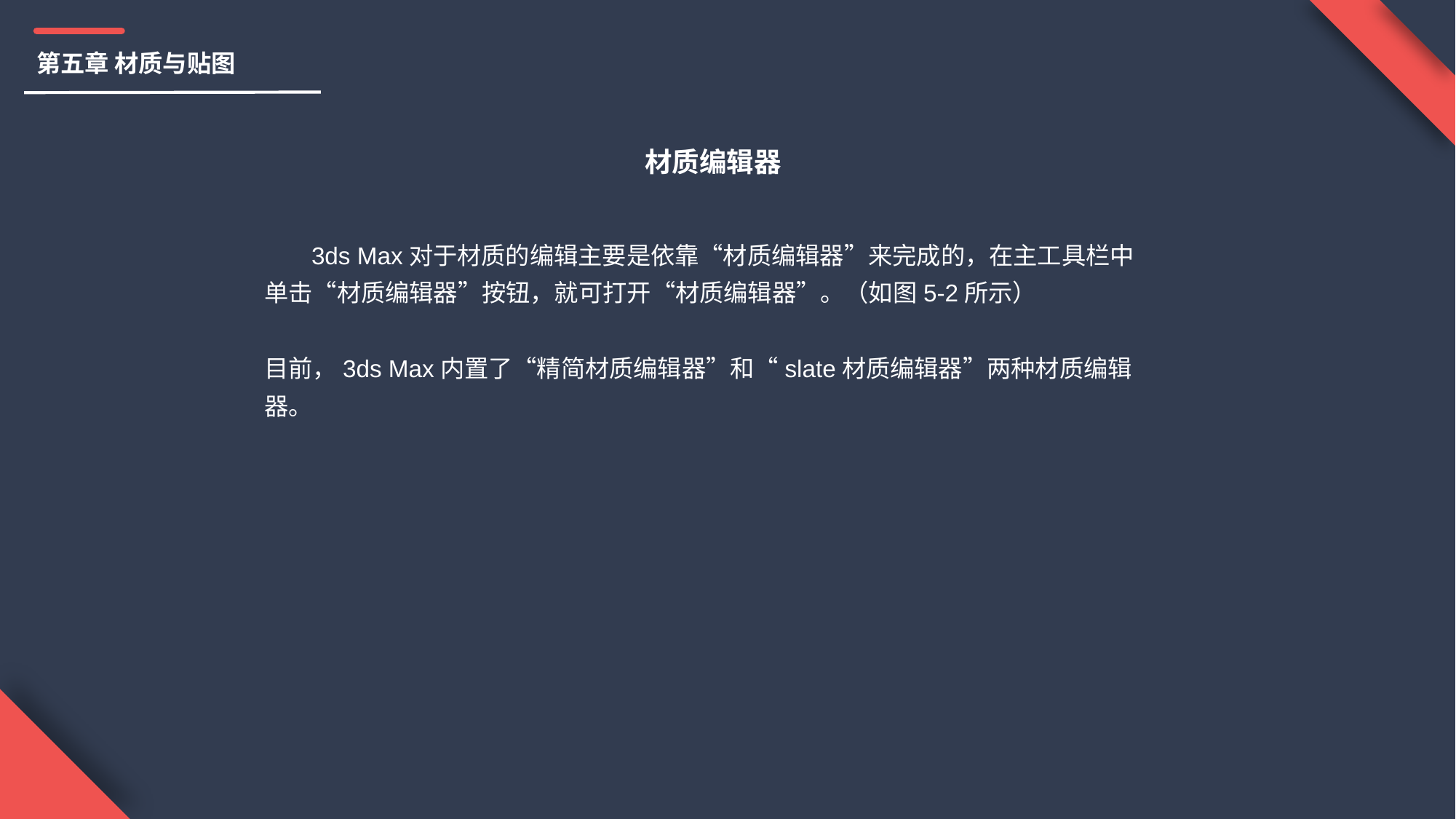

第五章 材质与贴图
材质编辑器
       3ds Max对于材质的编辑主要是依靠“材质编辑器”来完成的，在主工具栏中单击“材质编辑器”按钮，就可打开“材质编辑器”。（如图5-2所示）

目前，3ds Max内置了“精简材质编辑器”和“slate材质编辑器”两种材质编辑器。